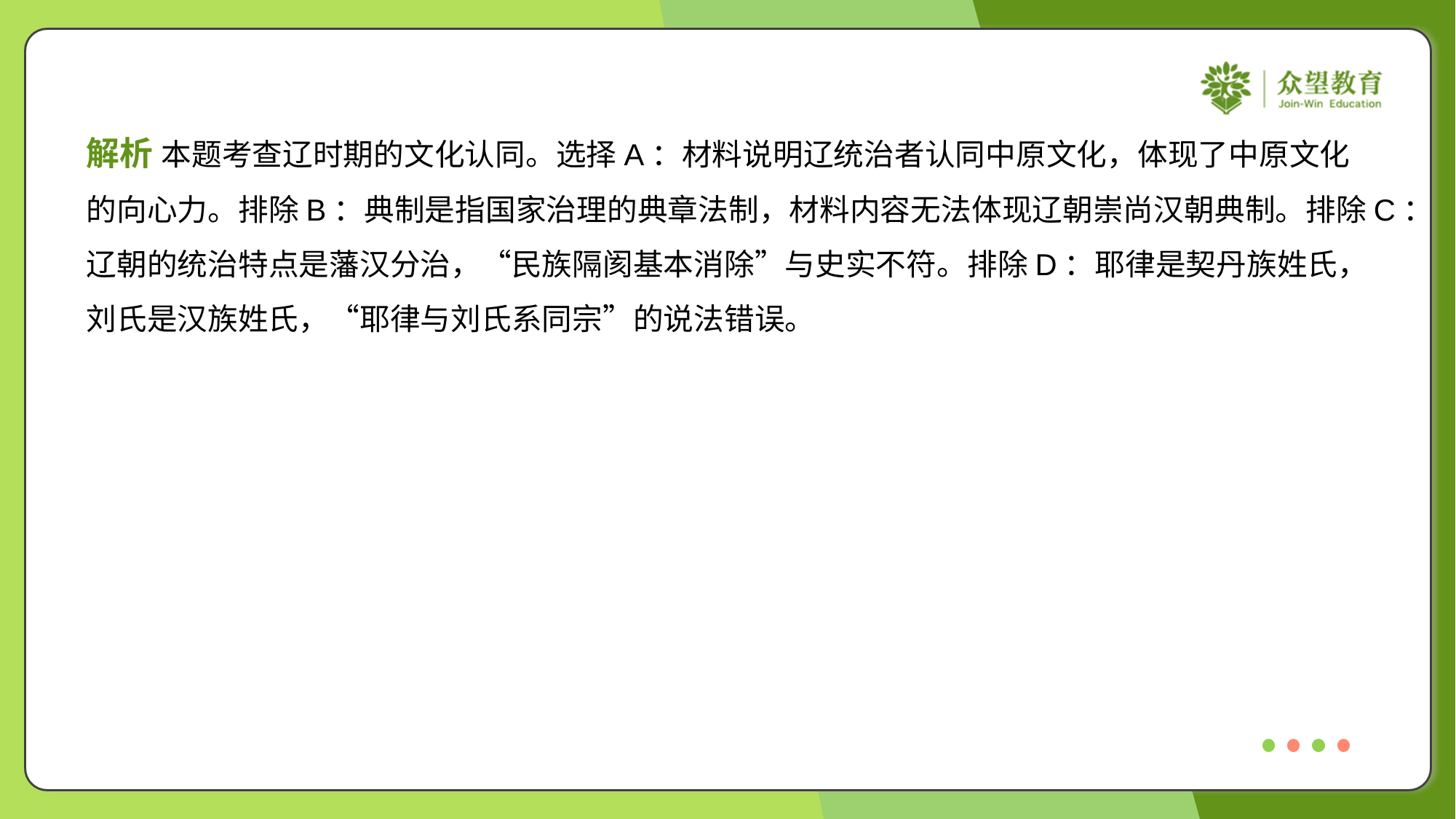

解析 本题考查辽时期的文化认同。选择A：材料说明辽统治者认同中原文化，体现了中原文化
的向心力。排除B：典制是指国家治理的典章法制，材料内容无法体现辽朝崇尚汉朝典制。排除C：
辽朝的统治特点是藩汉分治，“民族隔阂基本消除”与史实不符。排除D：耶律是契丹族姓氏，
刘氏是汉族姓氏，“耶律与刘氏系同宗”的说法错误。